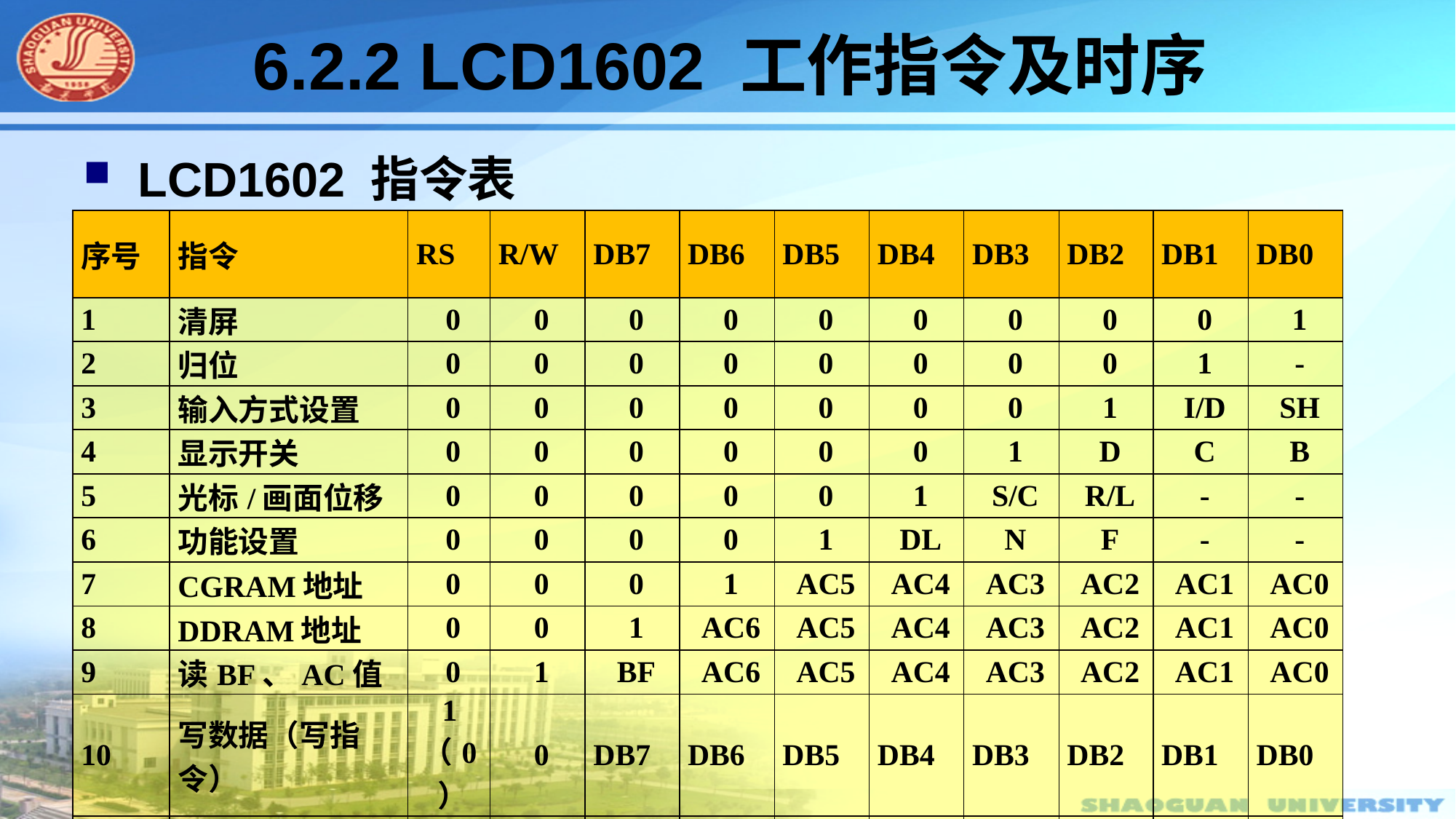

# 6.2.2 LCD1602 工作指令及时序
 LCD1602 指令表
| 序号 | 指令 | RS | R/W | DB7 | DB6 | DB5 | DB4 | DB3 | DB2 | DB1 | DB0 |
| --- | --- | --- | --- | --- | --- | --- | --- | --- | --- | --- | --- |
| 1 | 清屏 | 0 | 0 | 0 | 0 | 0 | 0 | 0 | 0 | 0 | 1 |
| 2 | 归位 | 0 | 0 | 0 | 0 | 0 | 0 | 0 | 0 | 1 | - |
| 3 | 输入方式设置 | 0 | 0 | 0 | 0 | 0 | 0 | 0 | 1 | I/D | SH |
| 4 | 显示开关 | 0 | 0 | 0 | 0 | 0 | 0 | 1 | D | C | B |
| 5 | 光标/画面位移 | 0 | 0 | 0 | 0 | 0 | 1 | S/C | R/L | - | - |
| 6 | 功能设置 | 0 | 0 | 0 | 0 | 1 | DL | N | F | - | - |
| 7 | CGRAM地址 | 0 | 0 | 0 | 1 | AC5 | AC4 | AC3 | AC2 | AC1 | AC0 |
| 8 | DDRAM地址 | 0 | 0 | 1 | AC6 | AC5 | AC4 | AC3 | AC2 | AC1 | AC0 |
| 9 | 读BF、AC值 | 0 | 1 | BF | AC6 | AC5 | AC4 | AC3 | AC2 | AC1 | AC0 |
| 10 | 写数据（写指令） | 1（0） | 0 | DB7 | DB6 | DB5 | DB4 | DB3 | DB2 | DB1 | DB0 |
| 11 | 读数据 | 1 | 1 | DB7 | DB6 | DB5 | DB4 | DB3 | DB2 | DB1 | DB0 |